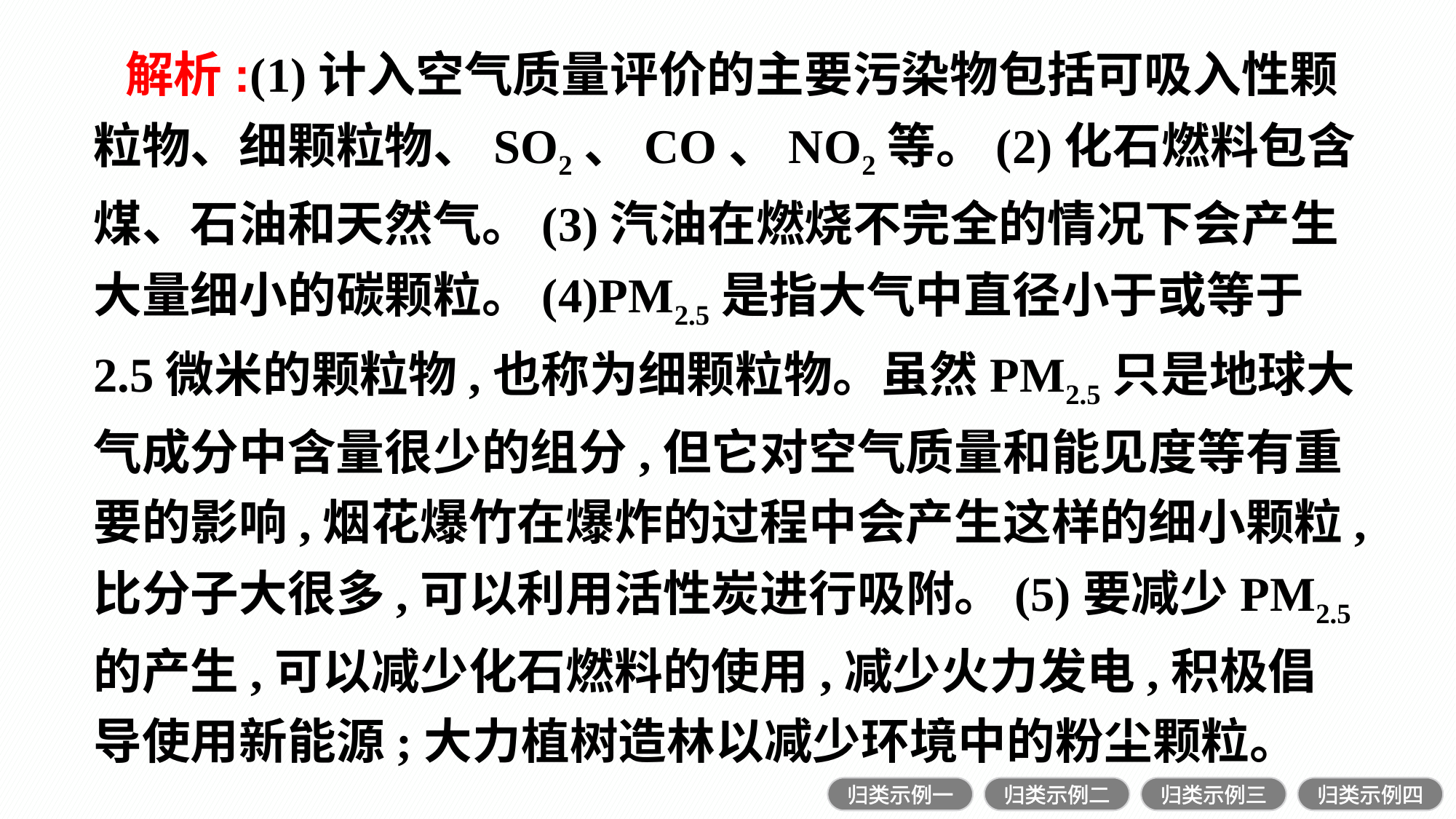

解析:(1)计入空气质量评价的主要污染物包括可吸入性颗粒物、细颗粒物、SO2、CO、NO2等。(2)化石燃料包含煤、石油和天然气。(3)汽油在燃烧不完全的情况下会产生大量细小的碳颗粒。(4)PM2.5是指大气中直径小于或等于2.5微米的颗粒物,也称为细颗粒物。虽然PM2.5只是地球大气成分中含量很少的组分,但它对空气质量和能见度等有重要的影响,烟花爆竹在爆炸的过程中会产生这样的细小颗粒,比分子大很多,可以利用活性炭进行吸附。(5)要减少PM2.5的产生,可以减少化石燃料的使用,减少火力发电,积极倡导使用新能源;大力植树造林以减少环境中的粉尘颗粒。